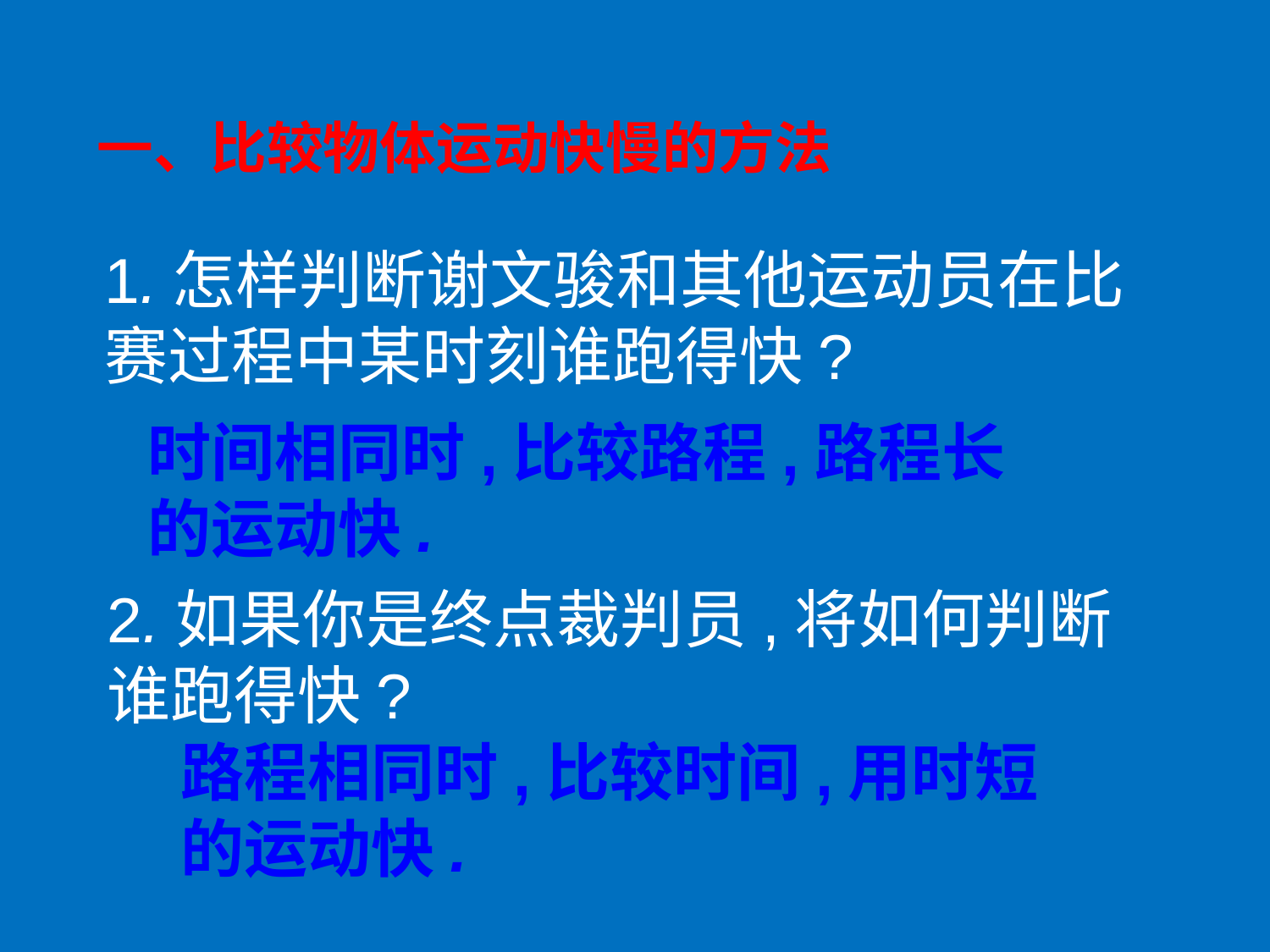

一、比较物体运动快慢的方法
1.怎样判断谢文骏和其他运动员在比赛过程中某时刻谁跑得快?
时间相同时,比较路程,路程长的运动快.
2.如果你是终点裁判员,将如何判断谁跑得快?
路程相同时,比较时间,用时短的运动快.